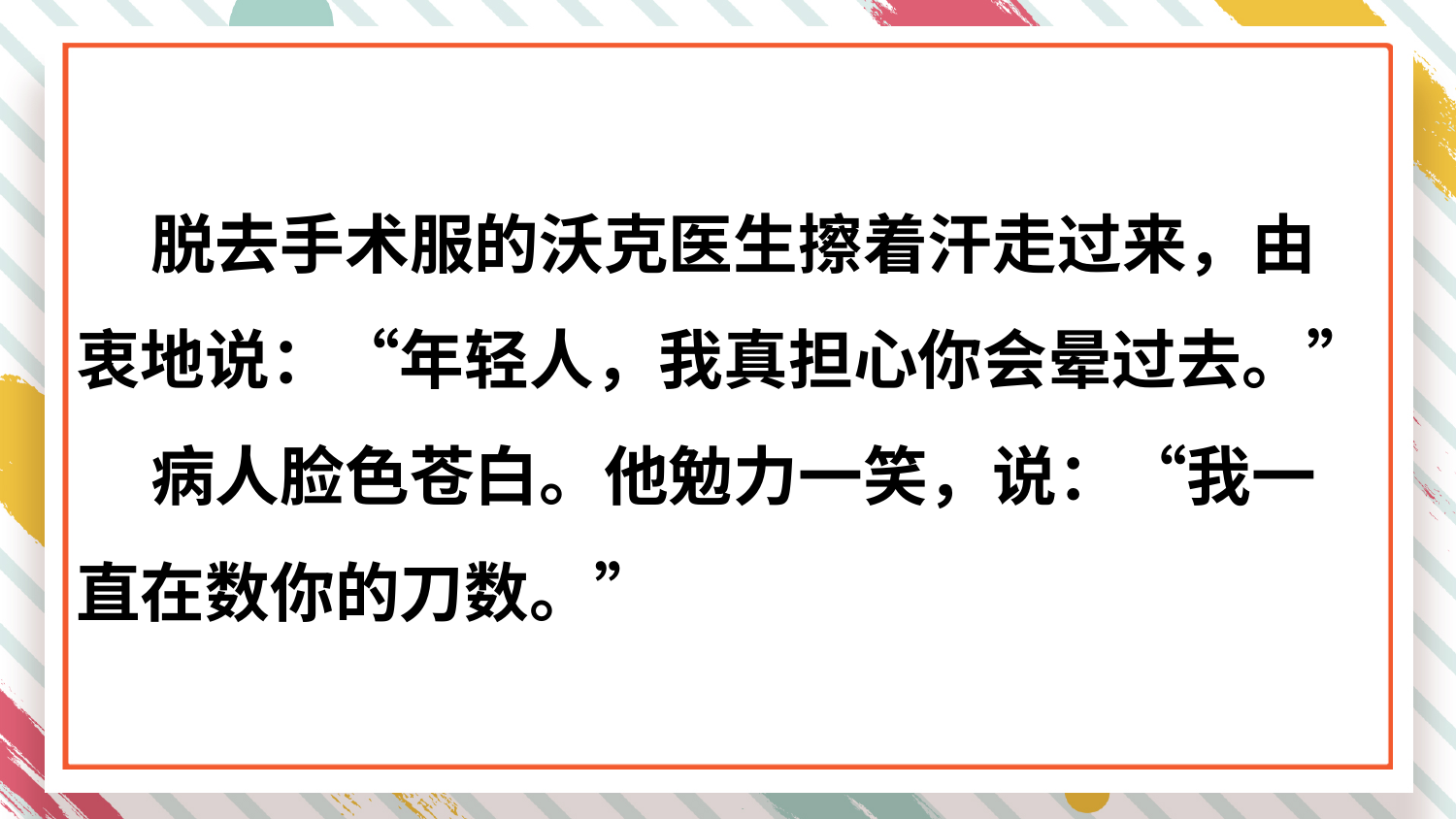

脱去手术服的沃克医生擦着汗走过来，由衷地说：“年轻人，我真担心你会晕过去。”
    病人脸色苍白。他勉力一笑，说：“我一直在数你的刀数。”